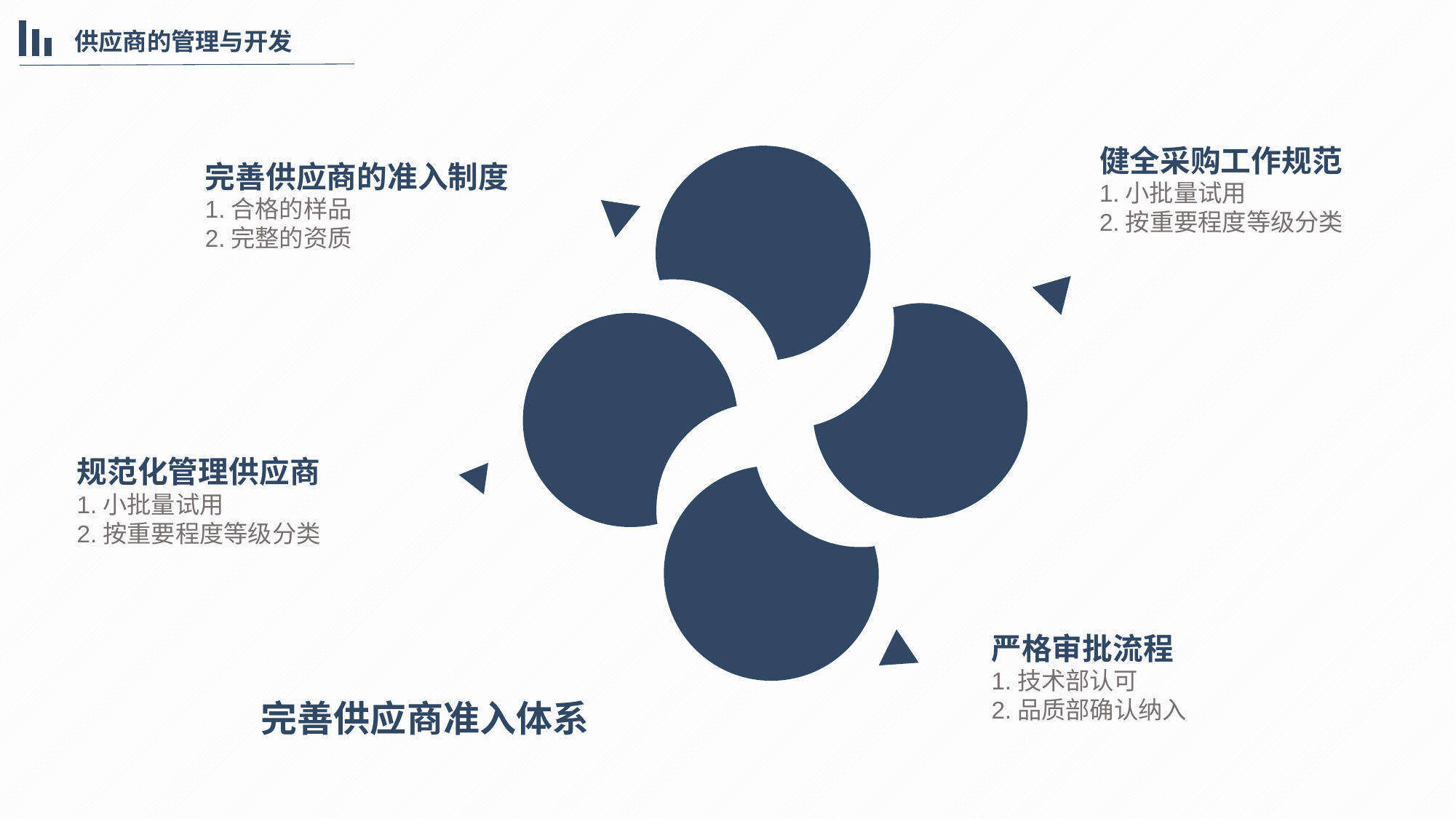

供应商的管理与开发

健全采购工作规范
1.小批量试用
2.按重要程度等级分类

完善供应商的准入制度
1.合格的样品
2.完整的资质

规范化管理供应商
1.小批量试用
2.按重要程度等级分类

严格审批流程
1.技术部认可
2.品质部确认纳入

完善供应商准入体系